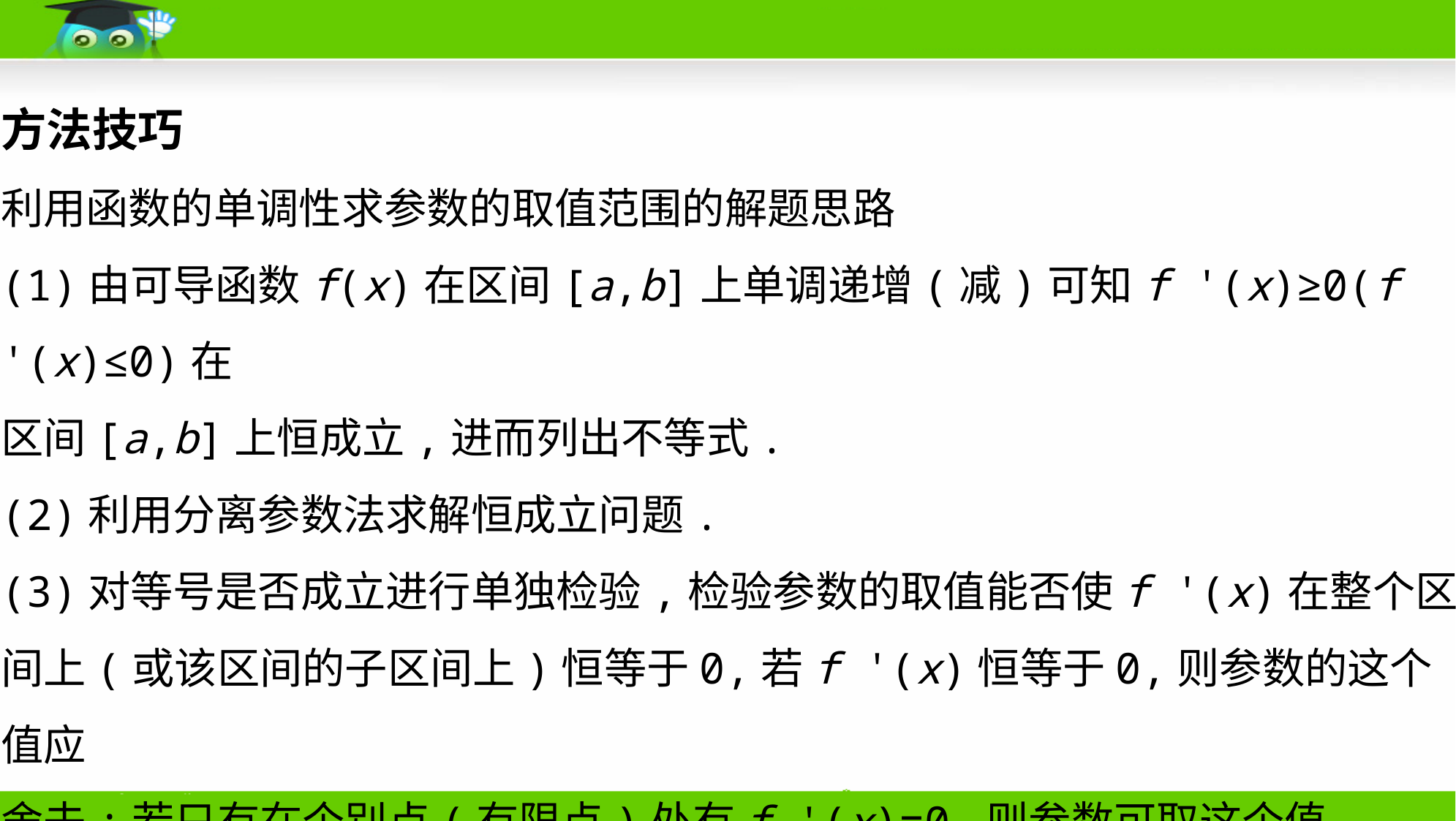

方法技巧
利用函数的单调性求参数的取值范围的解题思路
(1)由可导函数f(x)在区间[a,b]上单调递增(减)可知f '(x)≥0(f '(x)≤0)在
区间[a,b]上恒成立,进而列出不等式.
(2)利用分离参数法求解恒成立问题.
(3)对等号是否成立进行单独检验,检验参数的取值能否使f '(x)在整个区
间上(或该区间的子区间上)恒等于0,若f '(x)恒等于0,则参数的这个值应
舍去;若只有在个别点(有限点)处有f '(x)=0,则参数可取这个值.